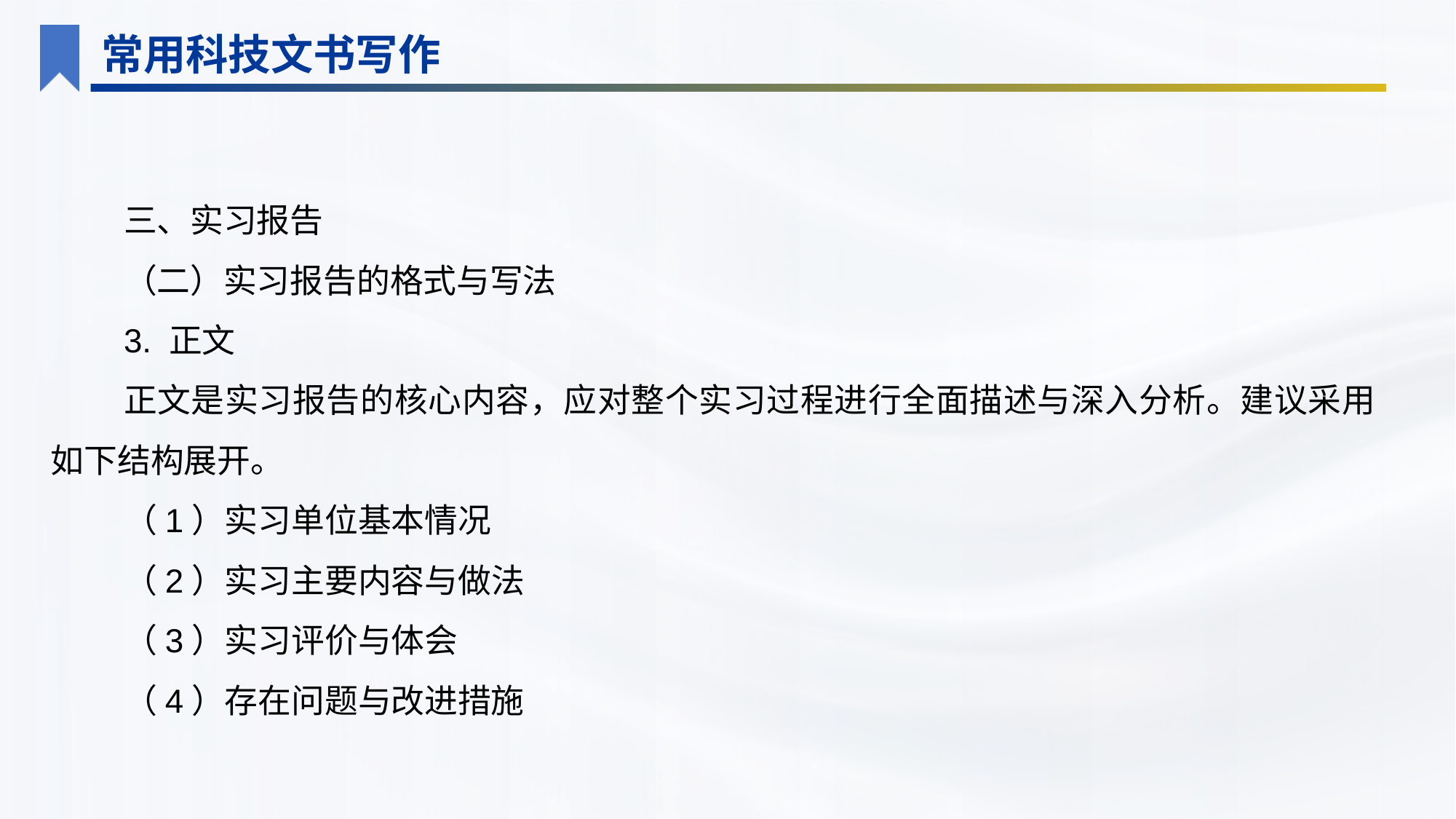

常用科技文书写作
三、实习报告
（二）实习报告的格式与写法
3. 正文
正文是实习报告的核心内容，应对整个实习过程进行全面描述与深入分析。建议采用如下结构展开。
（1）实习单位基本情况
（2）实习主要内容与做法
（3）实习评价与体会
（4）存在问题与改进措施